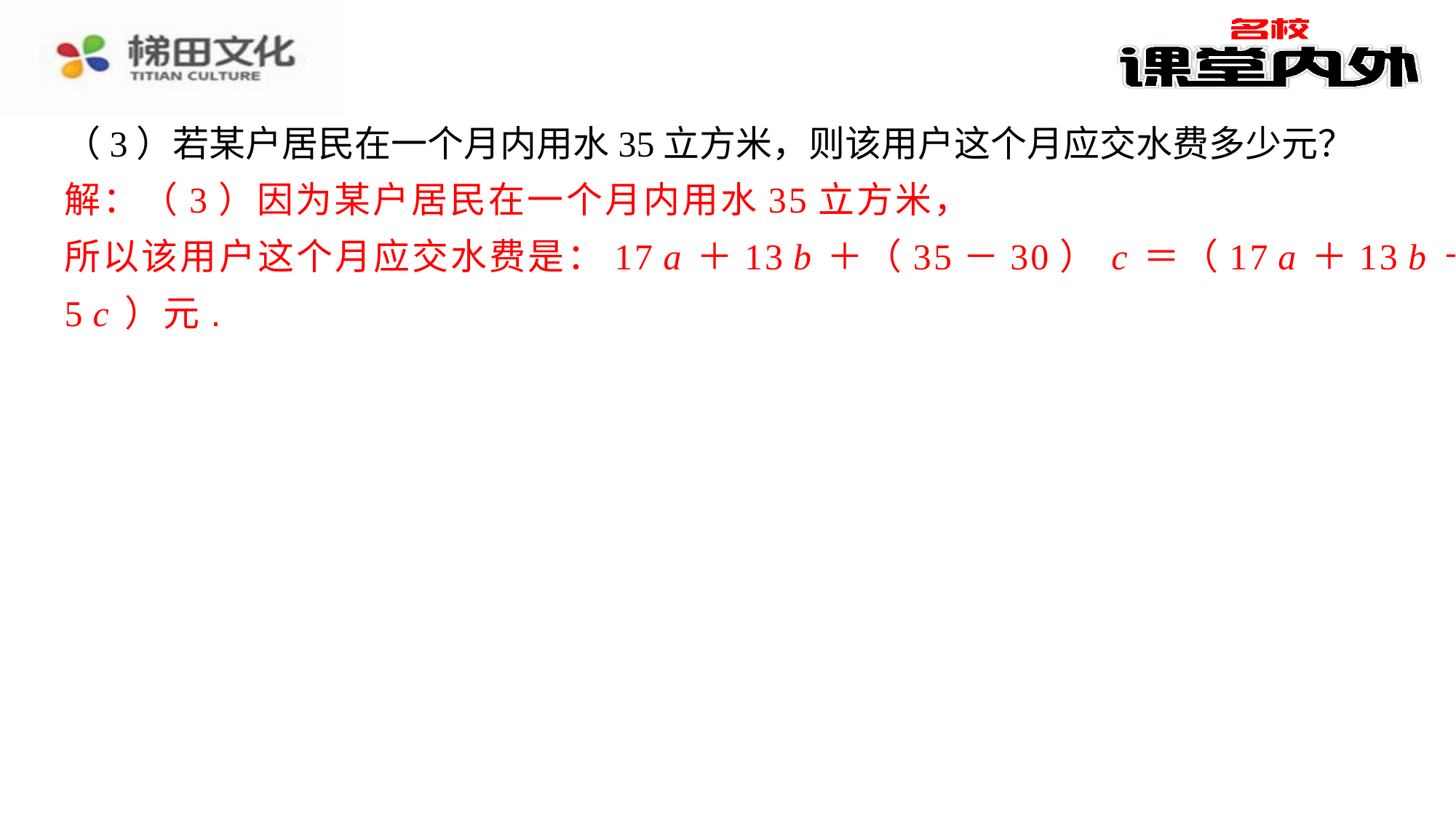

（3）若某户居民在一个月内用水35立方米，则该用户这个月应交水费多少元？
解：（3）因为某户居民在一个月内用水35立方米，
所以该用户这个月应交水费是：17 a ＋13 b ＋（35－30） c ＝（17 a ＋13 b ＋
5 c ）元.
解：（3）因为某户居民在一个月内用水35立方米，
所以该用户这个月应交水费是：17 a ＋13 b ＋（35－30） c ＝（17 a ＋13 b ＋
5 c ）元.